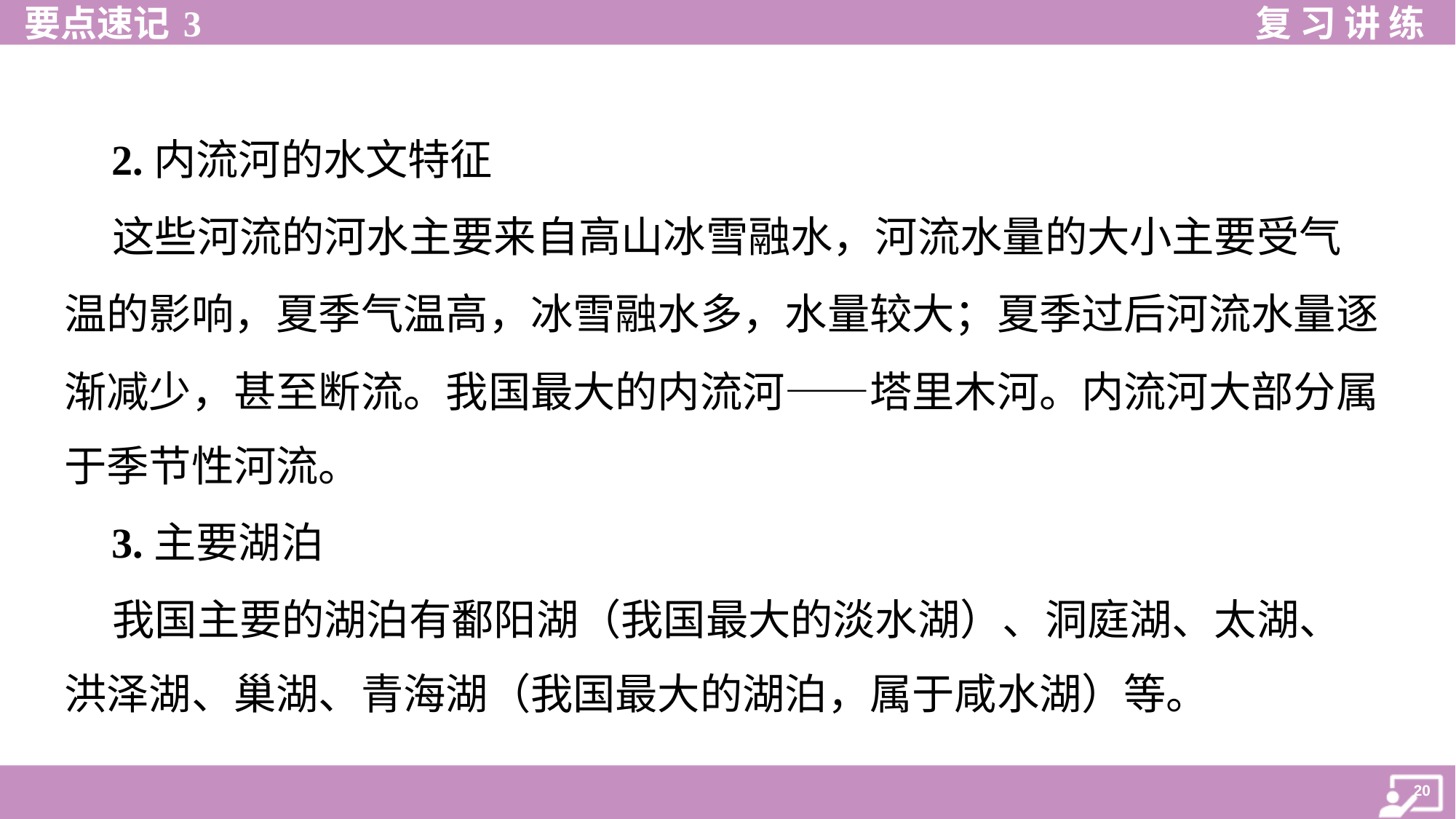

2.内流河的水文特征
    这些河流的河水主要来自高山冰雪融水，河流水量的大小主要受气
温的影响，夏季气温高，冰雪融水多，水量较大；夏季过后河流水量逐
渐减少，甚至断流。我国最大的内流河——塔里木河。内流河大部分属
于季节性河流。
    3.主要湖泊
    我国主要的湖泊有鄱阳湖（我国最大的淡水湖）、洞庭湖、太湖、
洪泽湖、巢湖、青海湖（我国最大的湖泊，属于咸水湖）等。